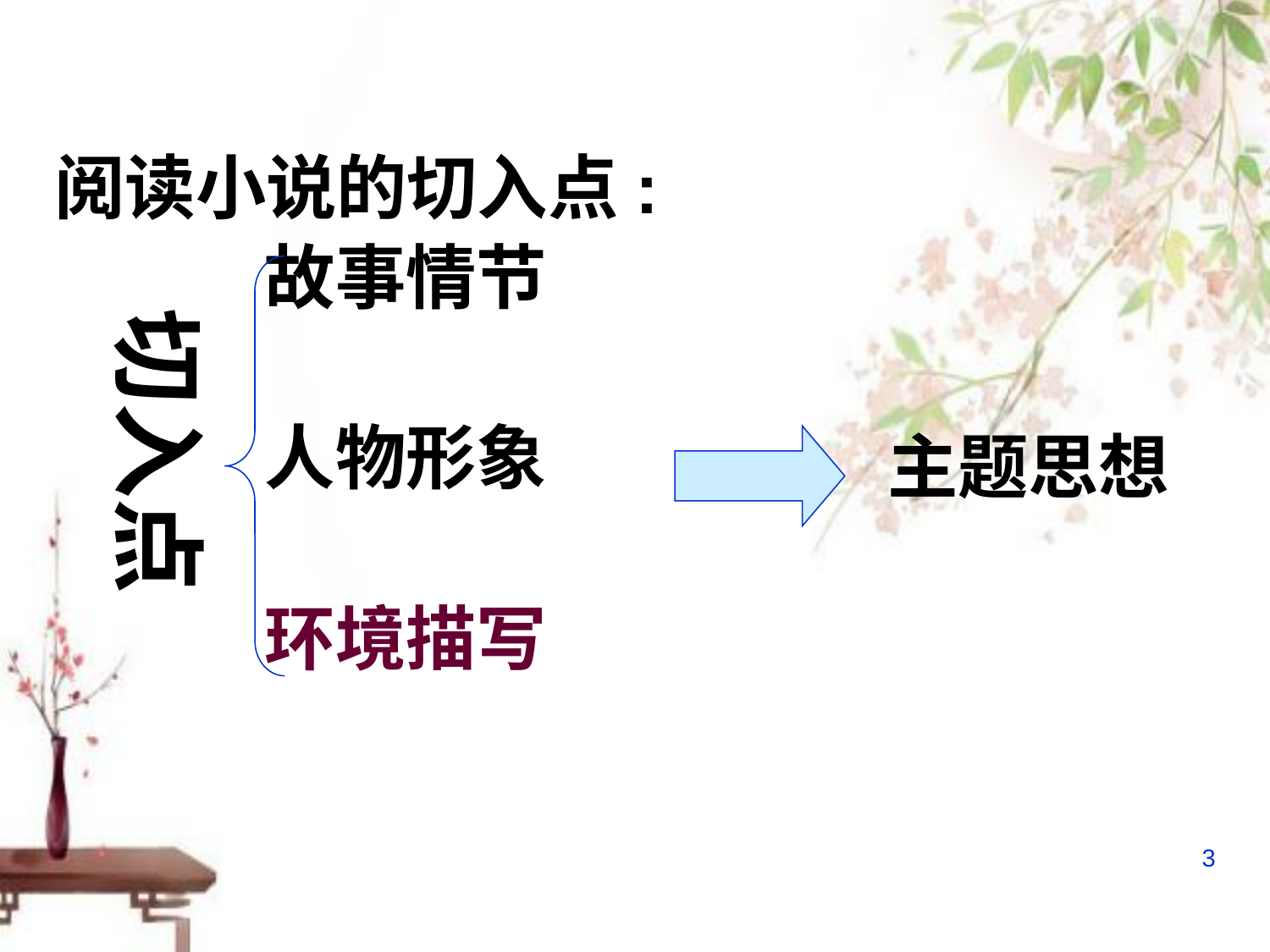

阅读小说的切入点:
            故事情节

            人物形象

            环境描写

切入点

主题思想

3